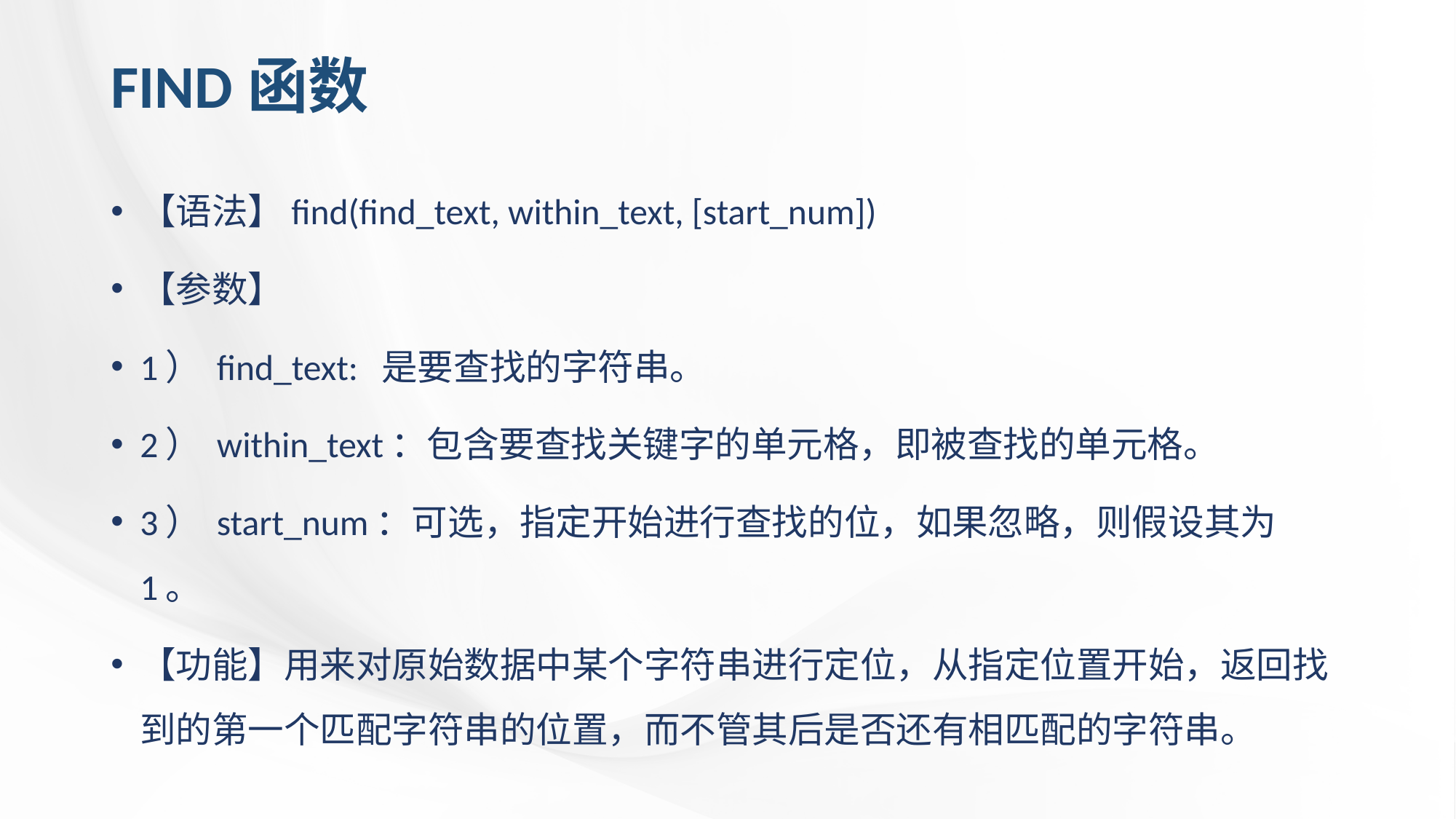

# FIND函数
【语法】find(find_text, within_text, [start_num])
【参数】
1） find_text:  是要查找的字符串。
2） within_text：包含要查找关键字的单元格，即被查找的单元格。
3） start_num：可选，指定开始进行查找的位，如果忽略，则假设其为 1。
【功能】用来对原始数据中某个字符串进行定位，从指定位置开始，返回找到的第一个匹配字符串的位置，而不管其后是否还有相匹配的字符串。